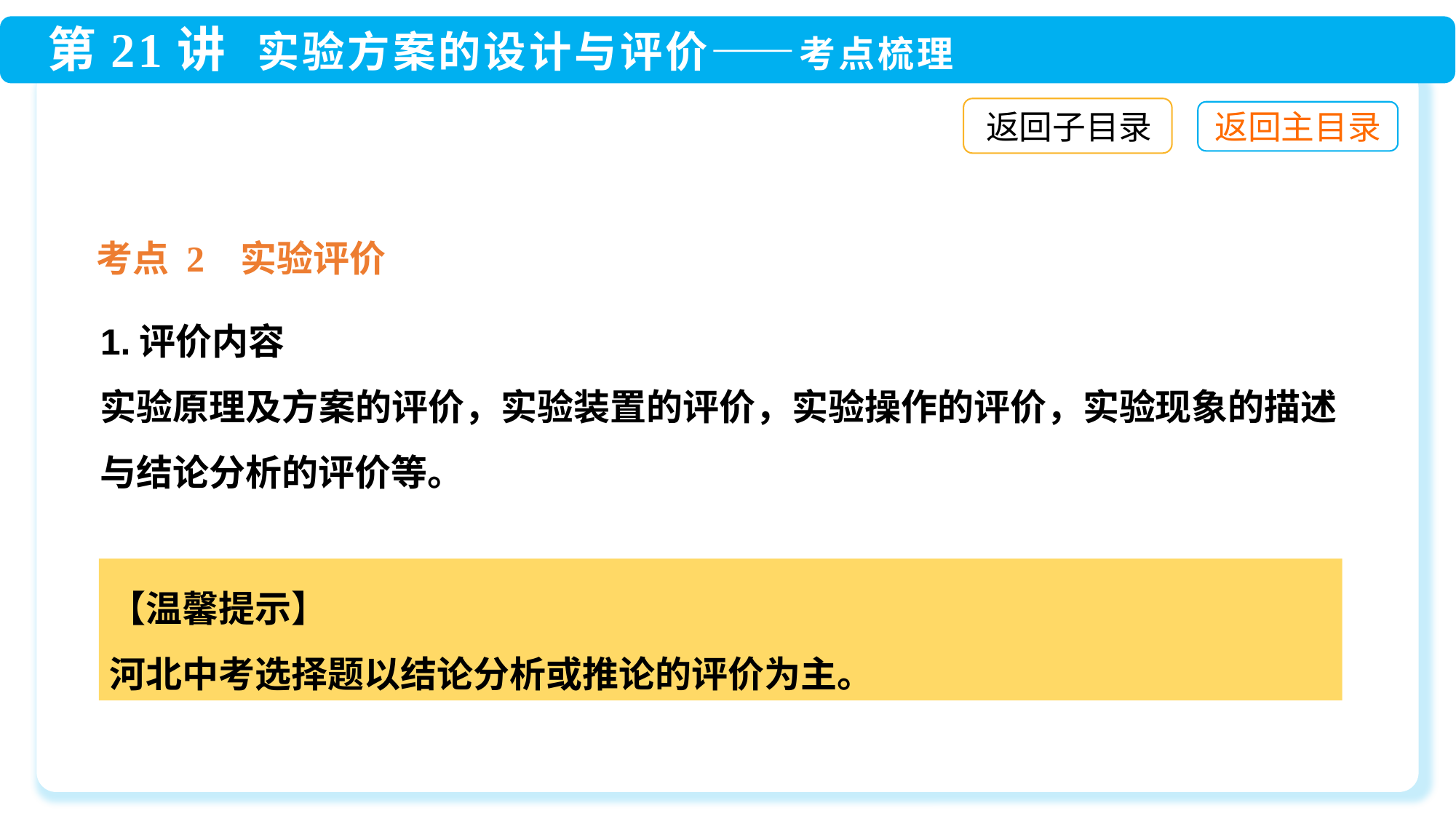

返回子目录
考点 2   实验评价
1.评价内容
实验原理及方案的评价，实验装置的评价，实验操作的评价，实验现象的描述与结论分析的评价等。
【温馨提示】
河北中考选择题以结论分析或推论的评价为主。